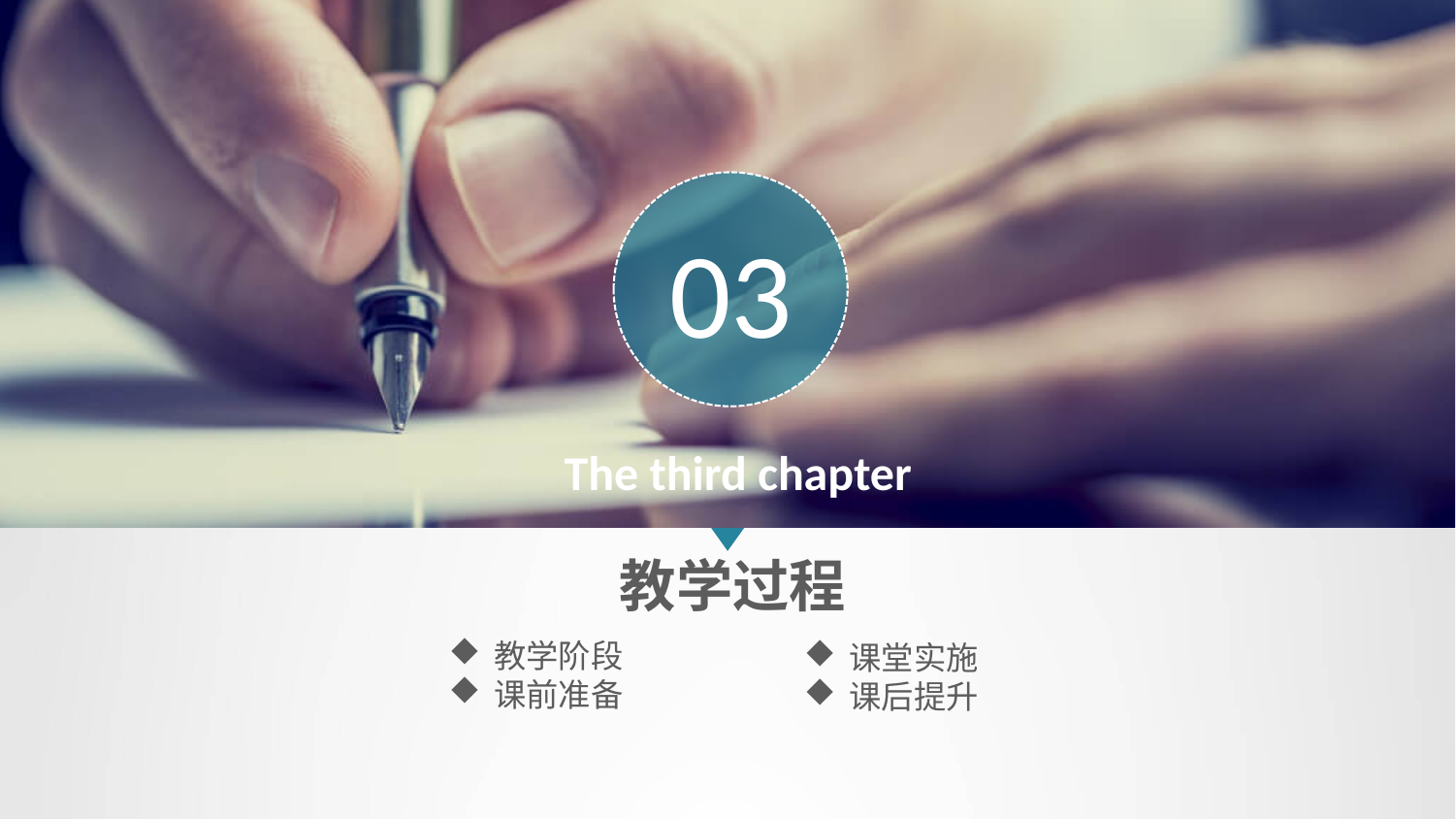

03
The third chapter

教学过程
教学阶段
课前准备
课堂实施
课后提升